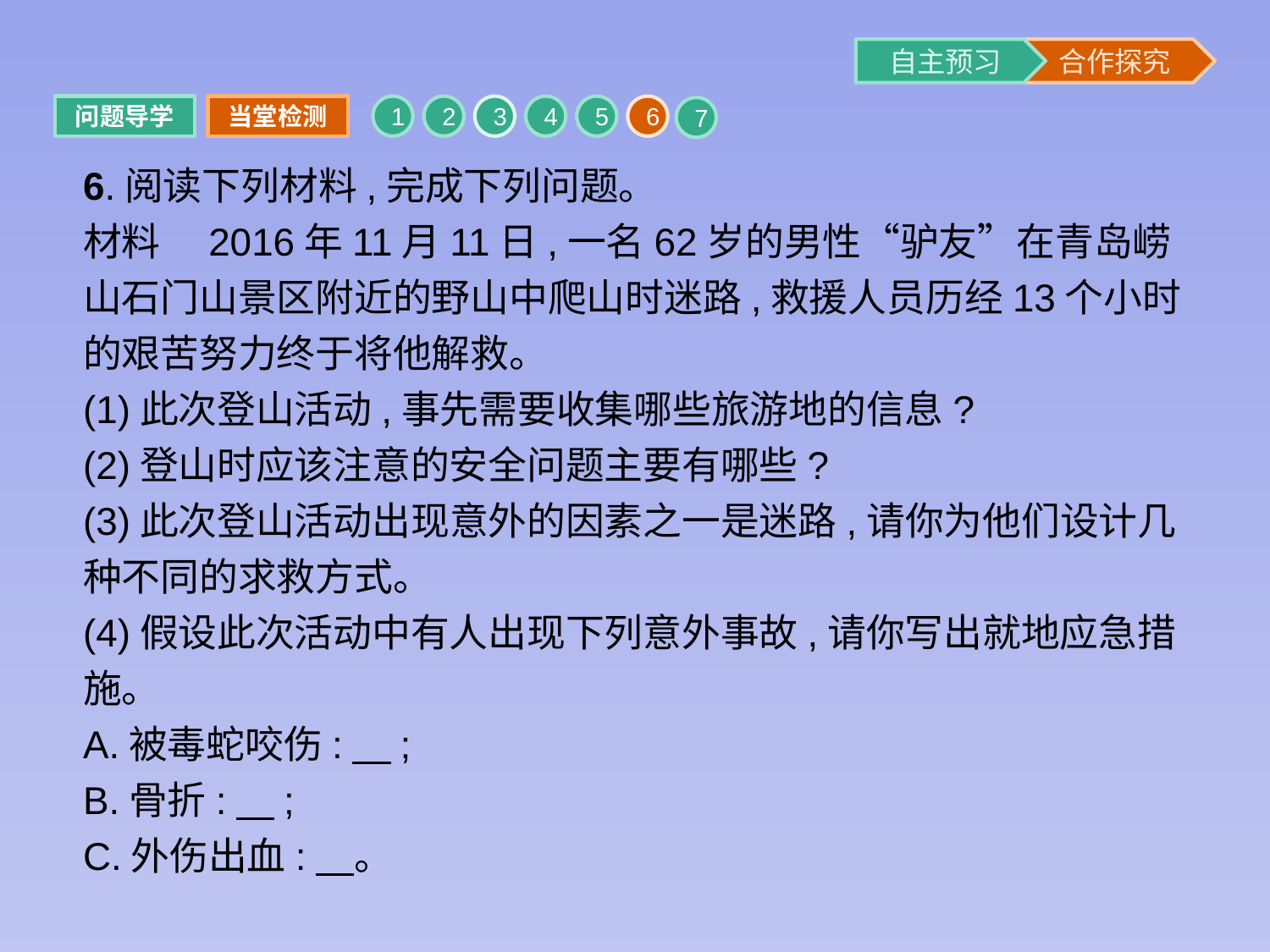

问题导学
当堂检测
1
2
3
4
5
6
7
6.阅读下列材料,完成下列问题。
材料　2016年11月11日,一名62岁的男性“驴友”在青岛崂山石门山景区附近的野山中爬山时迷路,救援人员历经13个小时的艰苦努力终于将他解救。
(1)此次登山活动,事先需要收集哪些旅游地的信息?
(2)登山时应该注意的安全问题主要有哪些?
(3)此次登山活动出现意外的因素之一是迷路,请你为他们设计几种不同的求救方式。
(4)假设此次活动中有人出现下列意外事故,请你写出就地应急措施。
A.被毒蛇咬伤:　;
B.骨折:　;
C.外伤出血:　。